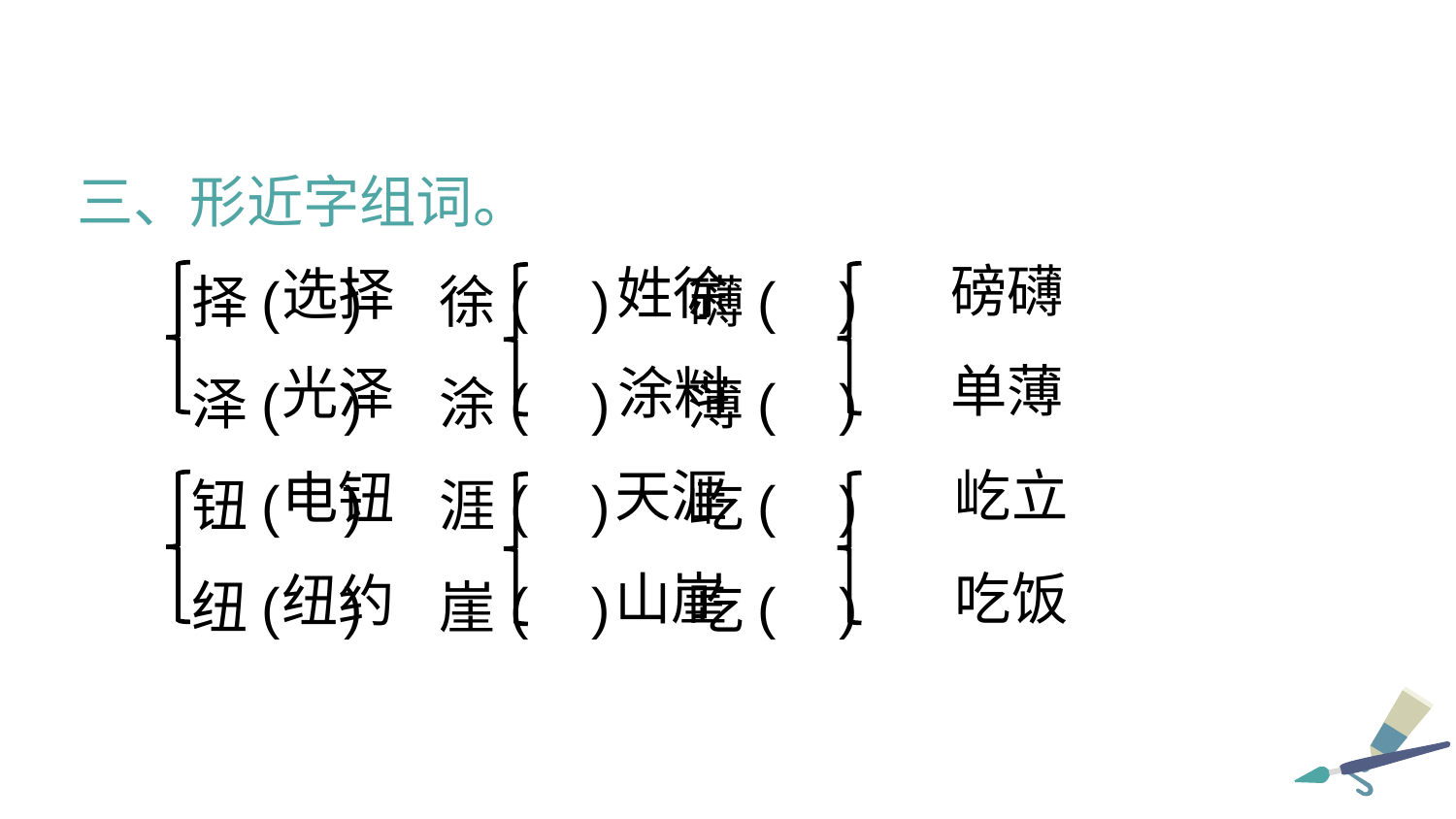

三、形近字组词。
择(    )    徐(    )    礴(    )
泽(    )    涂(    )    薄(    )
钮(    )    涯(    )    屹(    )
纽(    )    崖(    )    吃(    )
磅礴
姓徐
选择

单薄
光泽
涂料
天涯
屹立
电钮

山崖
吃饭
纽约